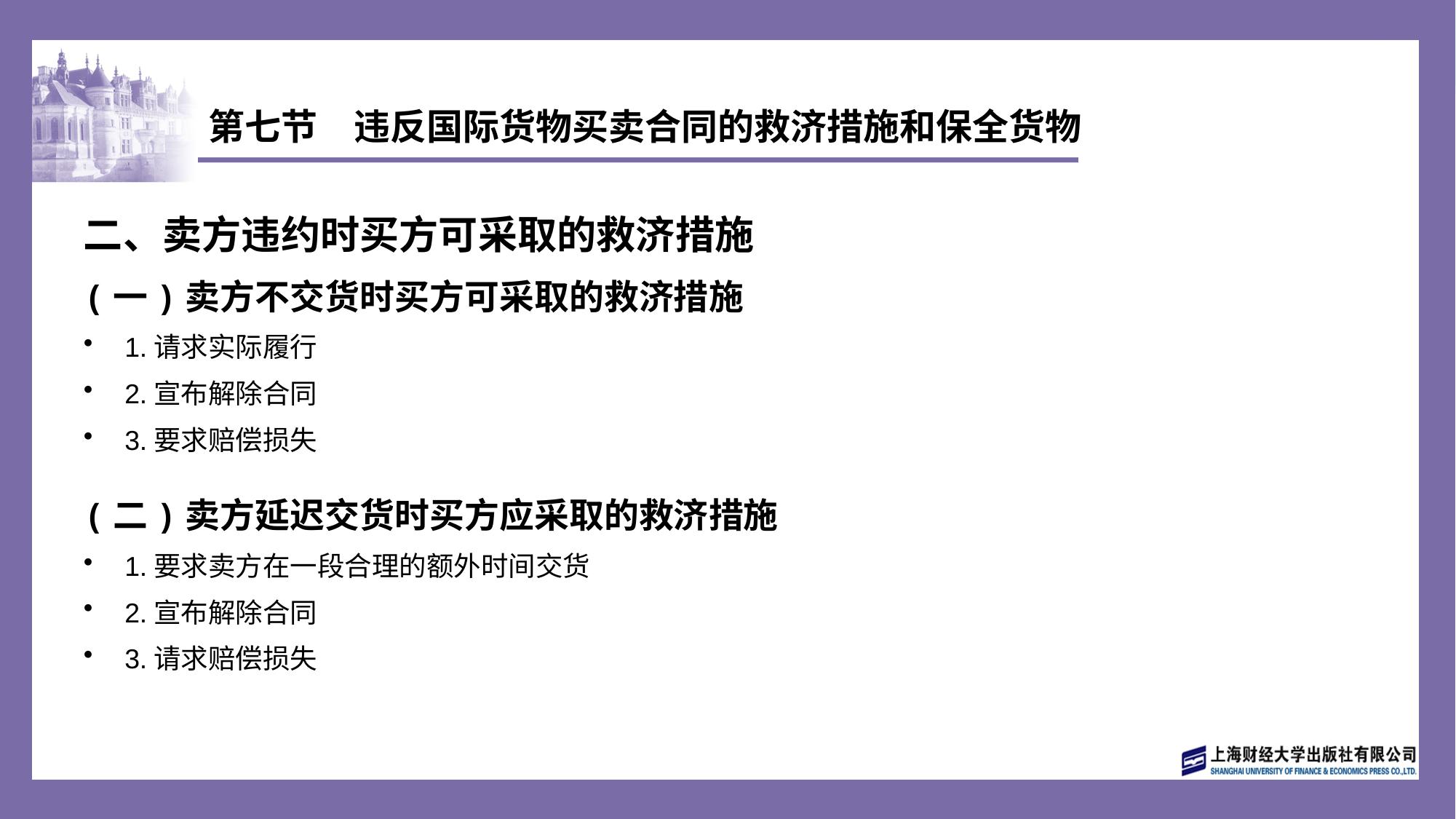

# 第七节　违反国际货物买卖合同的救济措施和保全货物
二、卖方违约时买方可采取的救济措施
(一)卖方不交货时买方可采取的救济措施
1.请求实际履行
2.宣布解除合同
3.要求赔偿损失
(二)卖方延迟交货时买方应采取的救济措施
1.要求卖方在一段合理的额外时间交货
2.宣布解除合同
3.请求赔偿损失